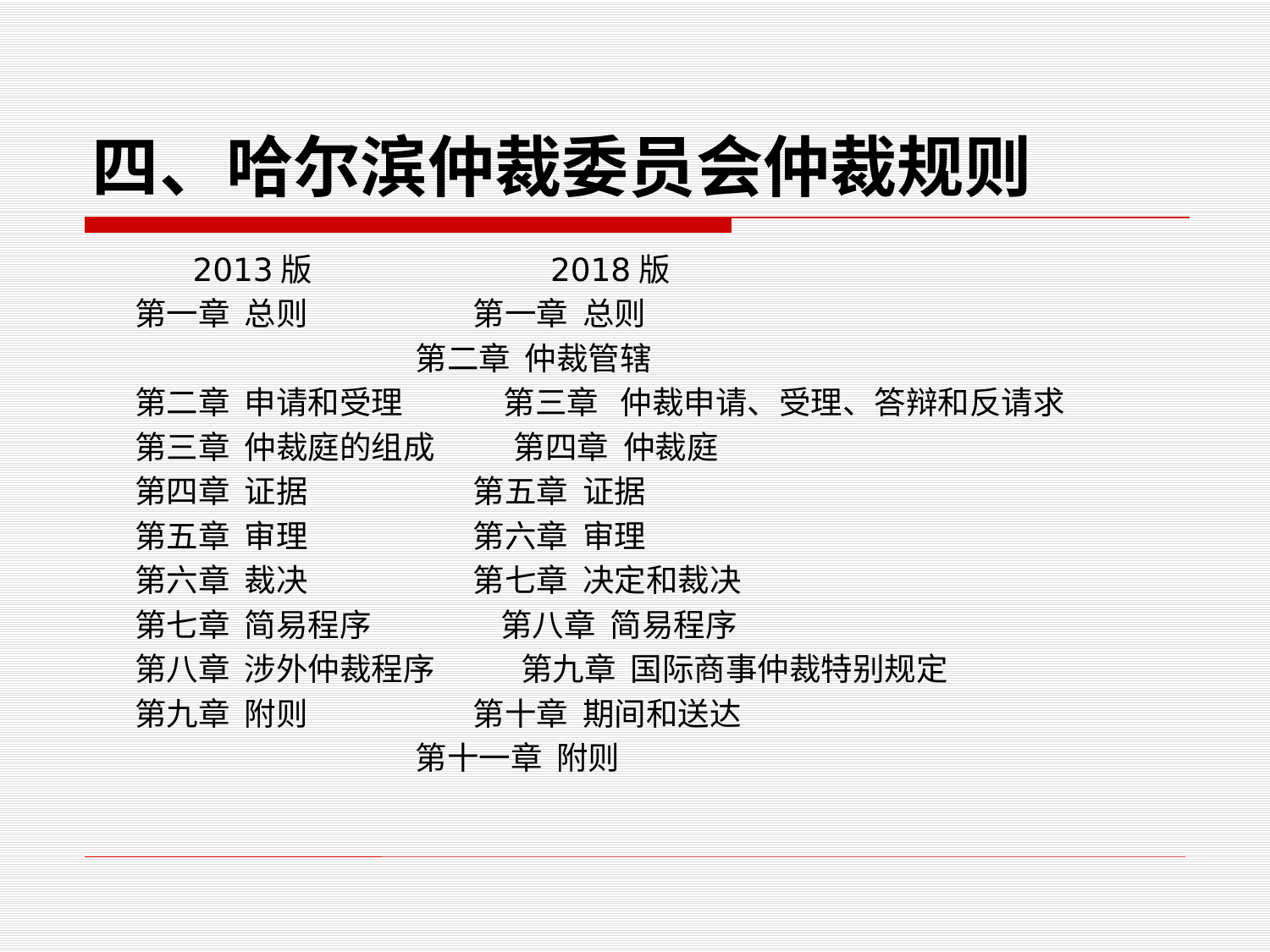

# 四、哈尔滨仲裁委员会仲裁规则
          2013版                                2018版
     第一章  总则                       第一章  总则
                                            第二章  仲裁管辖
     第二章  申请和受理              第三章   仲裁申请、受理、答辩和反请求
     第三章  仲裁庭的组成           第四章  仲裁庭
     第四章  证据                       第五章  证据
     第五章  审理                       第六章  审理
     第六章  裁决                       第七章  决定和裁决
     第七章  简易程序                  第八章  简易程序
     第八章  涉外仲裁程序            第九章  国际商事仲裁特别规定
     第九章  附则                       第十章  期间和送达
                                            第十一章  附则